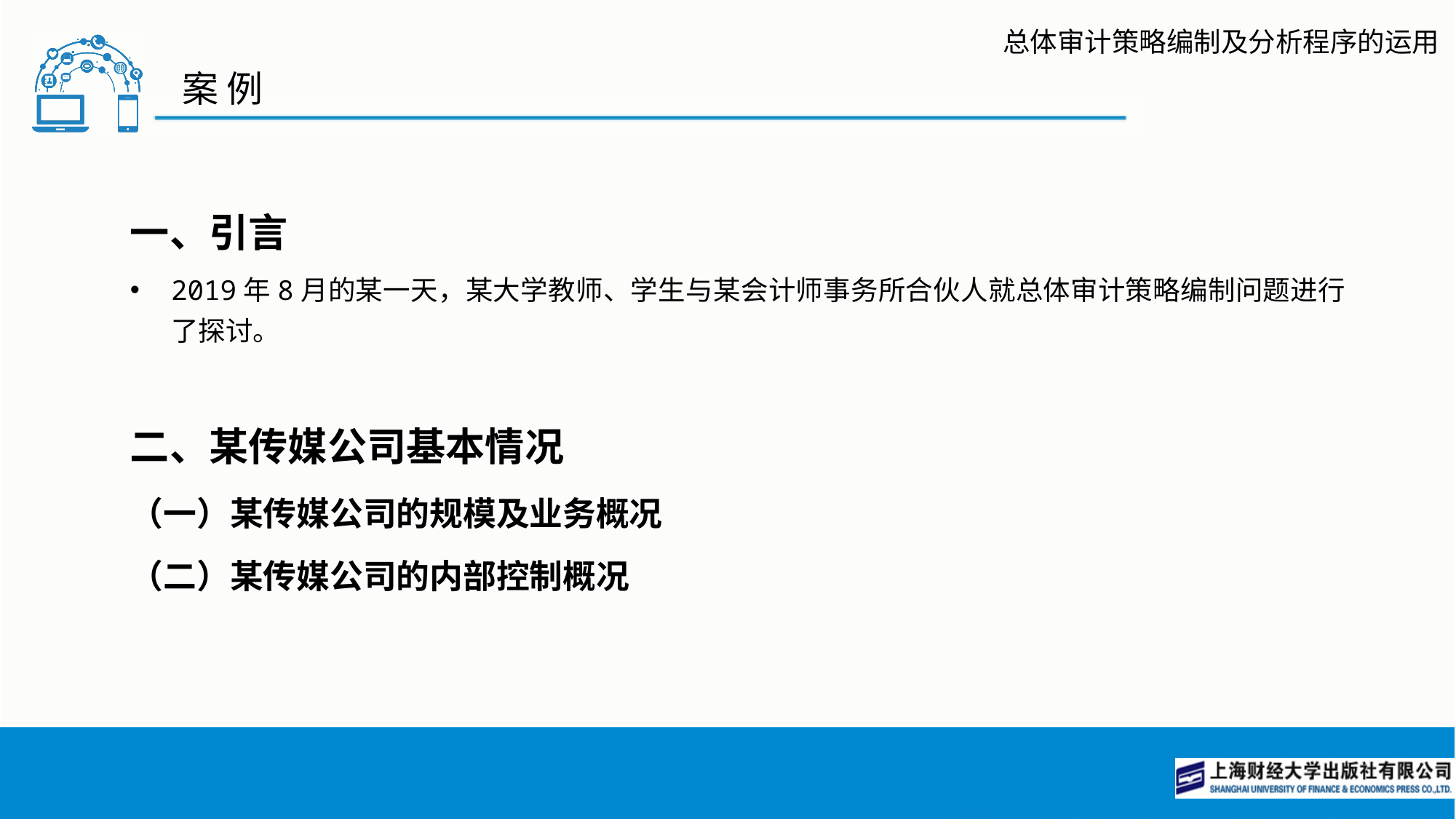

总体审计策略编制及分析程序的运用
# 案 例
一、引言
2019年8月的某一天，某大学教师、学生与某会计师事务所合伙人就总体审计策略编制问题进行了探讨。

二、某传媒公司基本情况
（一）某传媒公司的规模及业务概况
（二）某传媒公司的内部控制概况